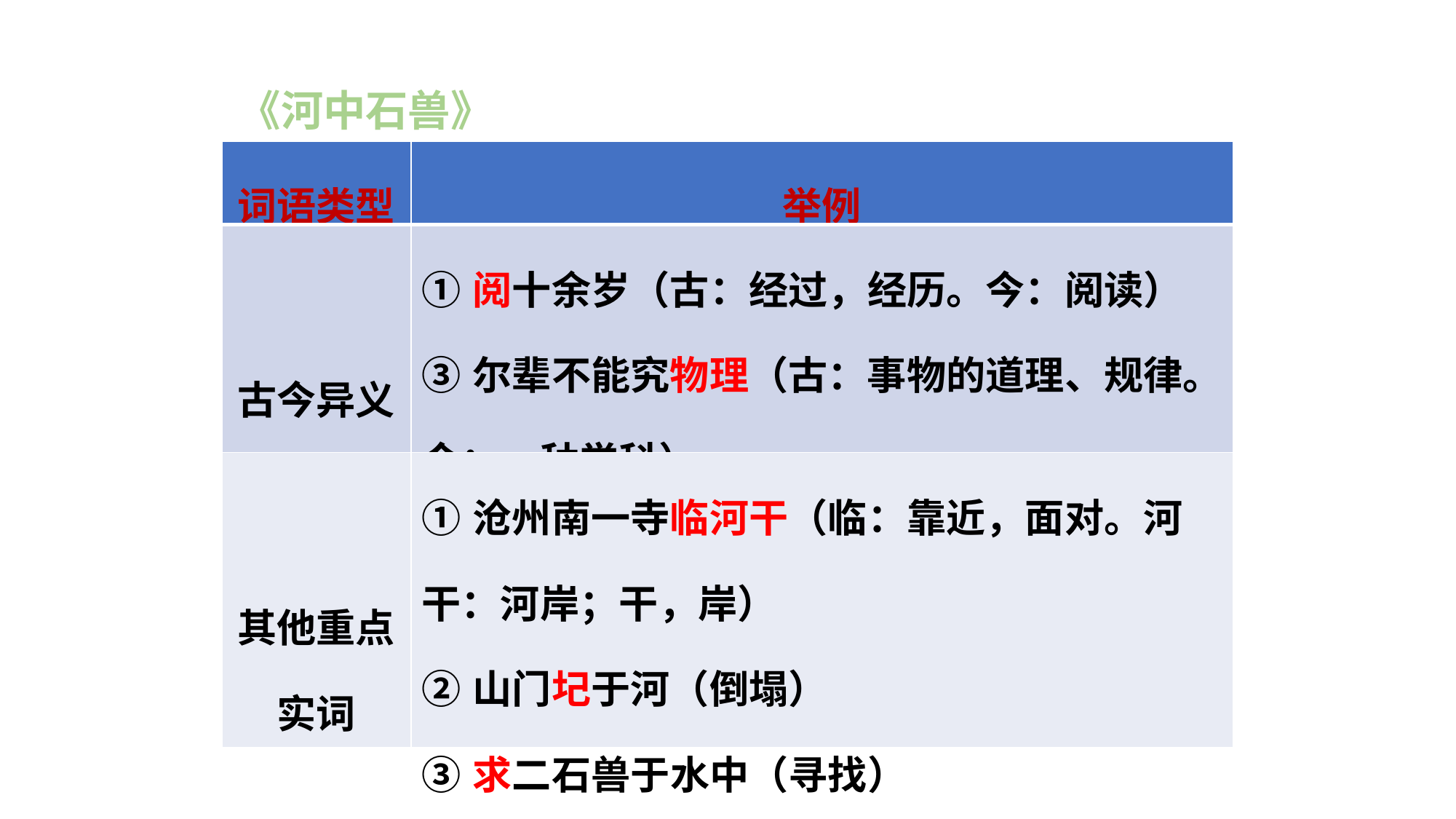

《河中石兽》
| 词语类型 | 举例 |
| --- | --- |
| 古今异义 | ①阅十余岁（古：经过，经历。今：阅读） ③尔辈不能究物理（古：事物的道理、规律。今：一种学科） |
| 其他重点实词 | ①沧州南一寺临河干（临：靠近，面对。河干：河岸；干，岸） ②山门圮于河（倒塌） ③求二石兽于水中（寻找） |